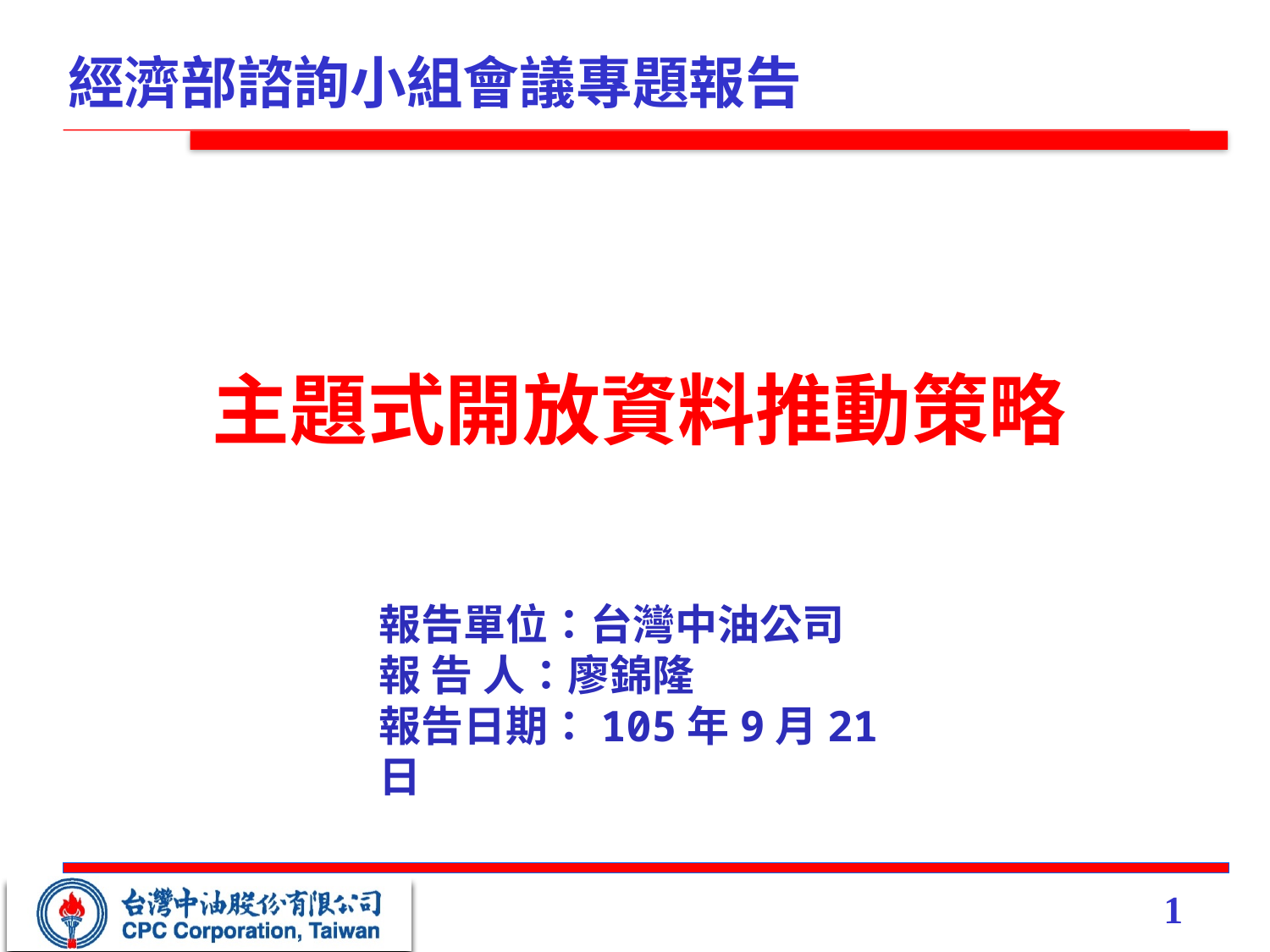

經濟部諮詢小組會議專題報告
# 主題式開放資料推動策略
報告單位：台灣中油公司
報 告 人：廖錦隆
報告日期：105年9月21日